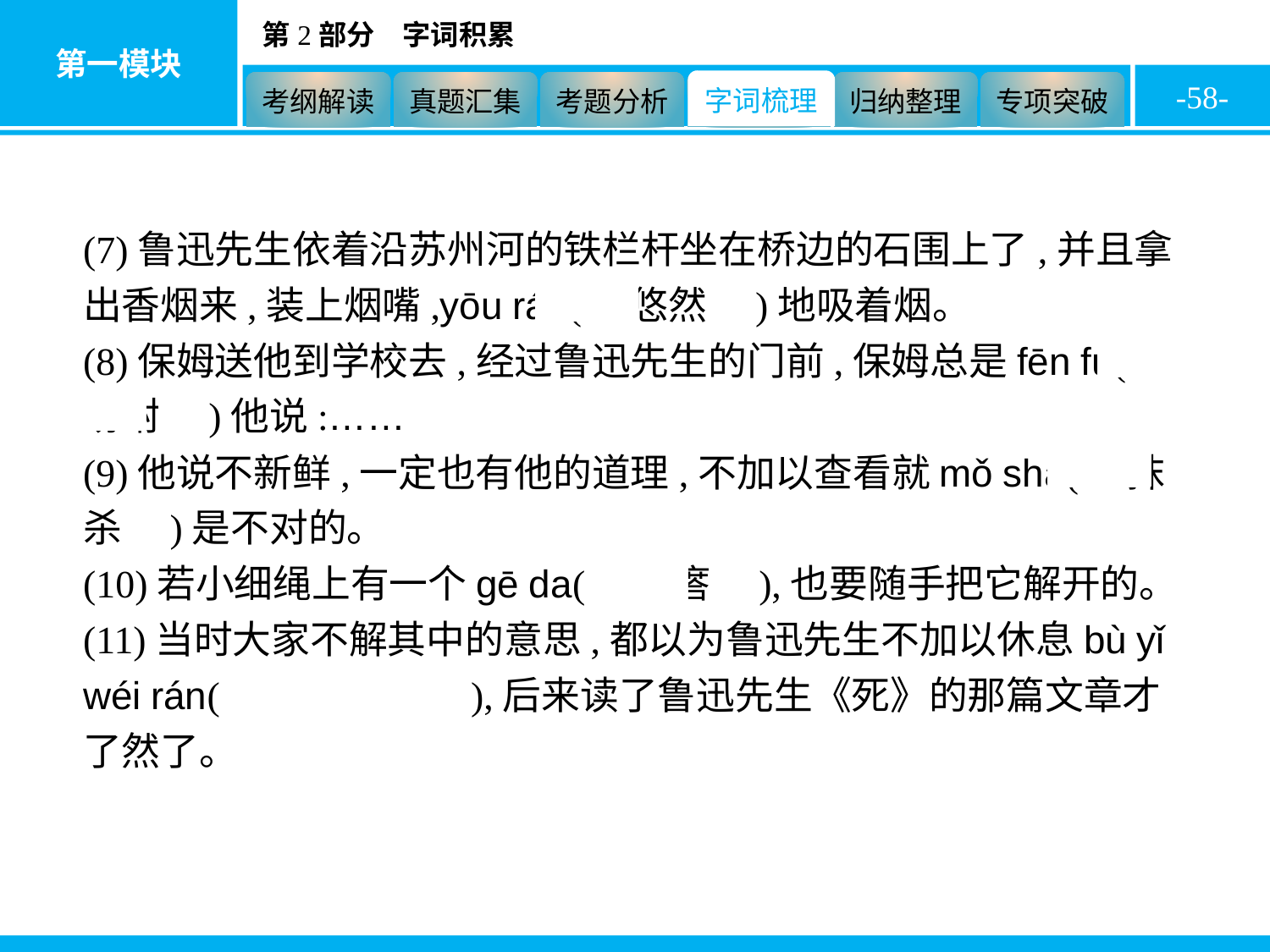

-58-
(7)鲁迅先生依着沿苏州河的铁栏杆坐在桥边的石围上了,并且拿出香烟来,装上烟嘴,yōu rán(　悠然　)地吸着烟。
(8)保姆送他到学校去,经过鲁迅先生的门前,保姆总是fēn fu(　吩咐　)他说:……
(9)他说不新鲜,一定也有他的道理,不加以查看就mǒ shā(　抹杀　)是不对的。
(10)若小细绳上有一个gē da(　疙瘩　),也要随手把它解开的。
(11)当时大家不解其中的意思,都以为鲁迅先生不加以休息bù yǐ wéi rán(　不以为然　),后来读了鲁迅先生《死》的那篇文章才了然了。